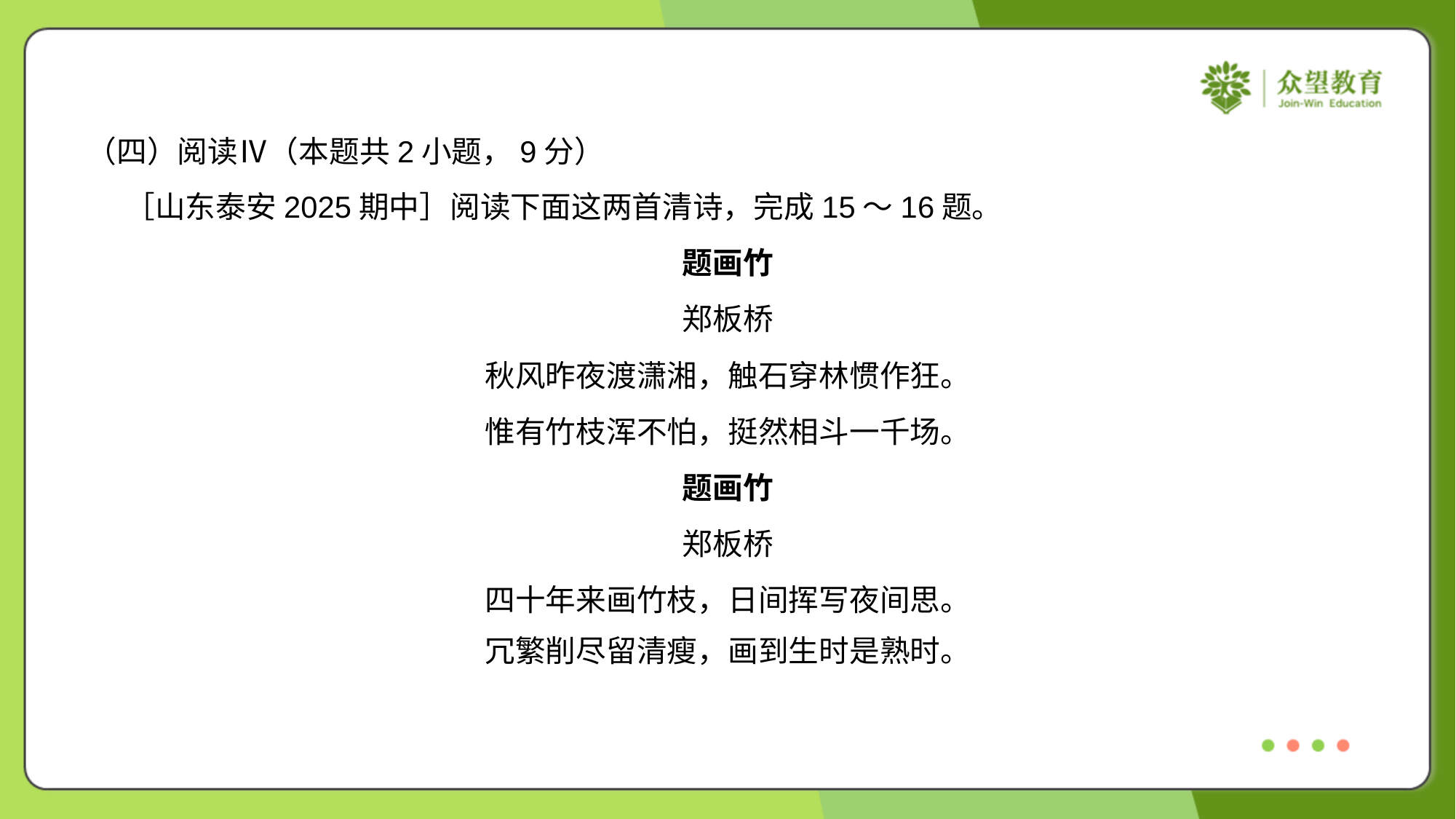

（四）阅读Ⅳ（本题共2小题，9分）
    ［山东泰安2025期中］阅读下面这两首清诗，完成15～16题。
题画竹
郑板桥
秋风昨夜渡潇湘，触石穿林惯作狂。
惟有竹枝浑不怕，挺然相斗一千场。
题画竹
郑板桥
四十年来画竹枝，日间挥写夜间思。
冗繁削尽留清瘦，画到生时是熟时。